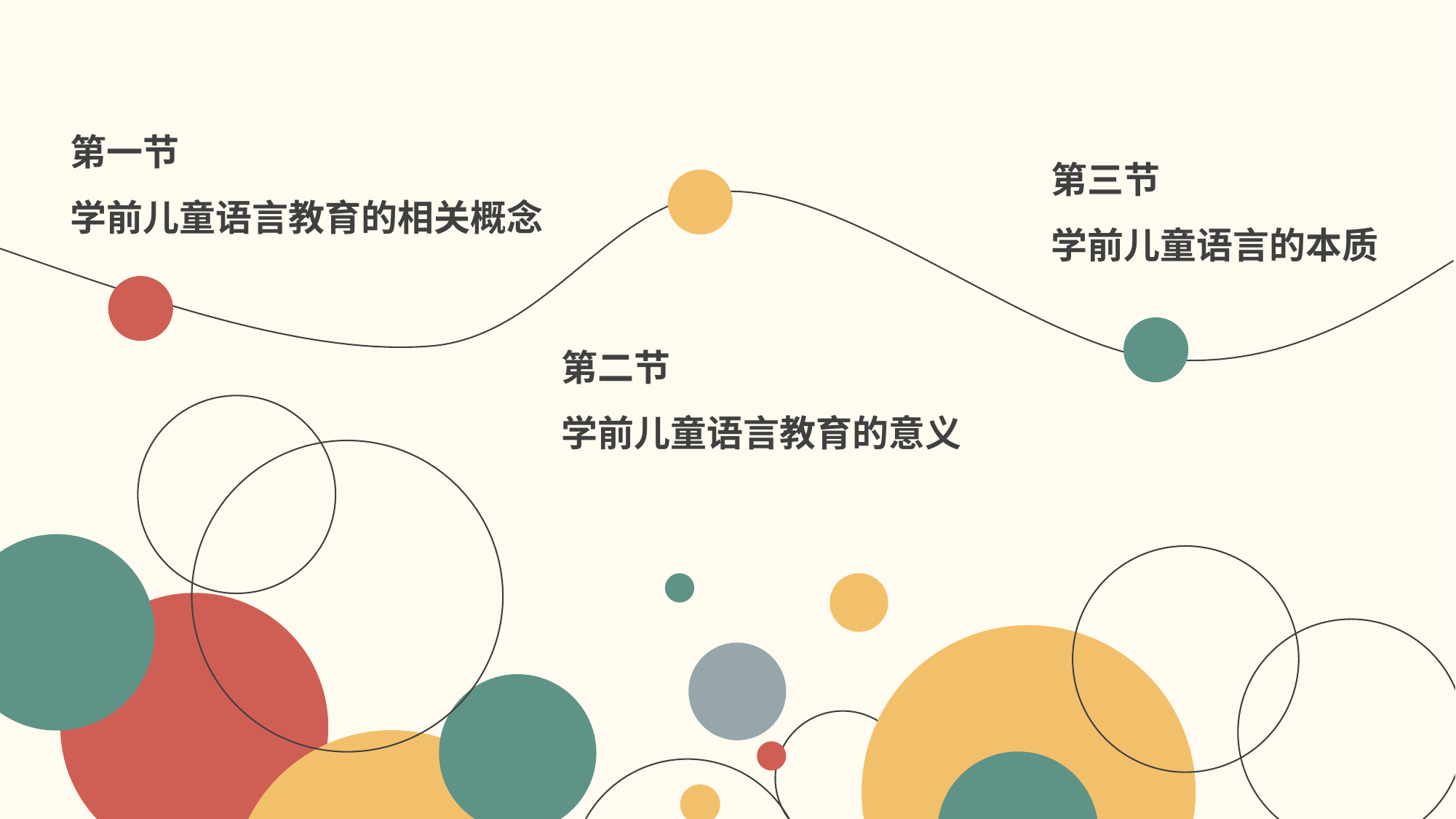

第一节
学前儿童语言教育的相关概念
第三节
学前儿童语言的本质

第二节
学前儿童语言教育的意义